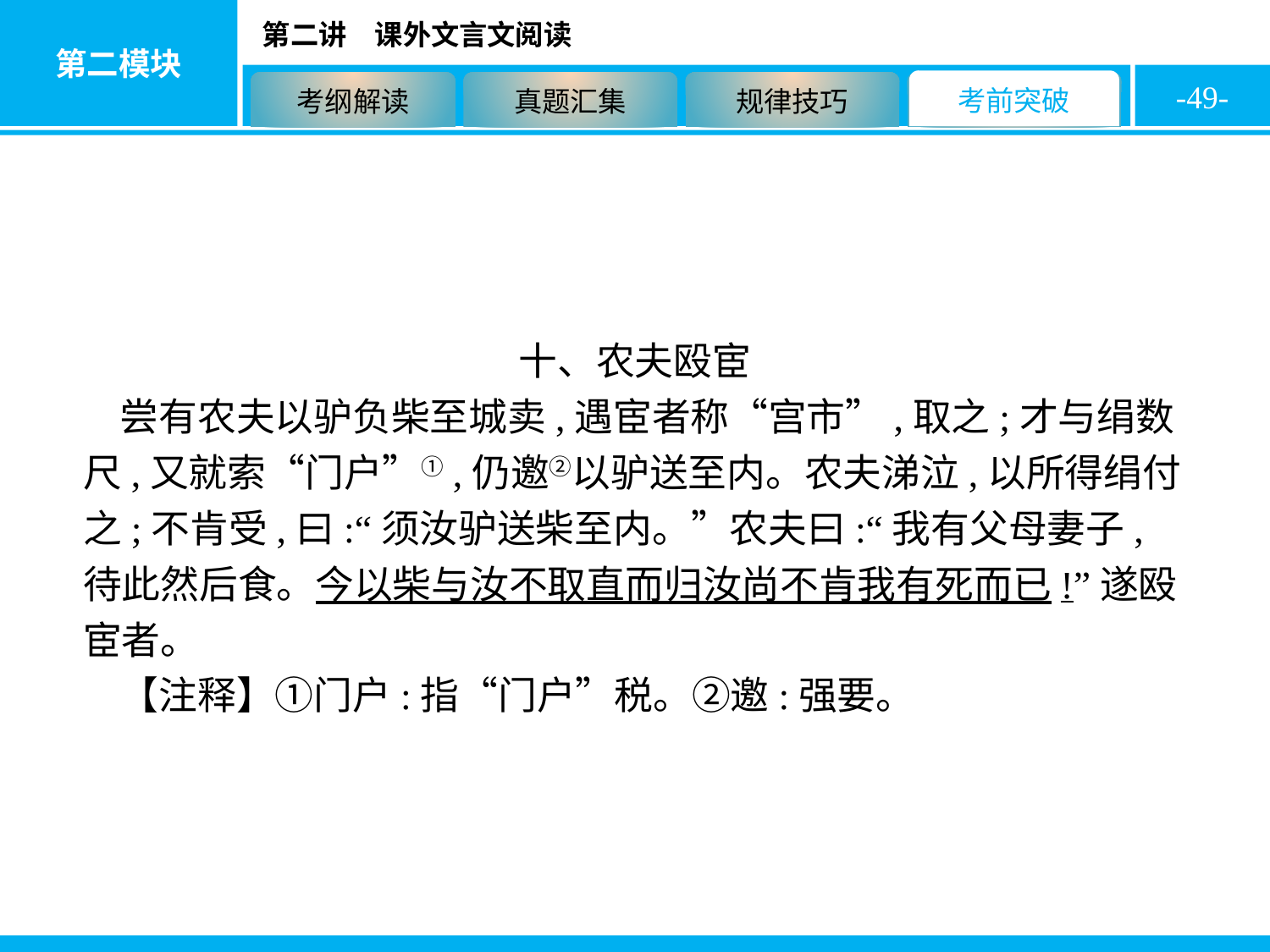

-49-
十、农夫殴宦
尝有农夫以驴负柴至城卖,遇宦者称“宫市”,取之;才与绢数尺,又就索“门户”①,仍邀②以驴送至内。农夫涕泣,以所得绢付之;不肯受,曰:“须汝驴送柴至内。”农夫曰:“我有父母妻子,待此然后食。今以柴与汝不取直而归汝尚不肯我有死而已!”遂殴宦者。
【注释】①门户:指“门户”税。②邀:强要。